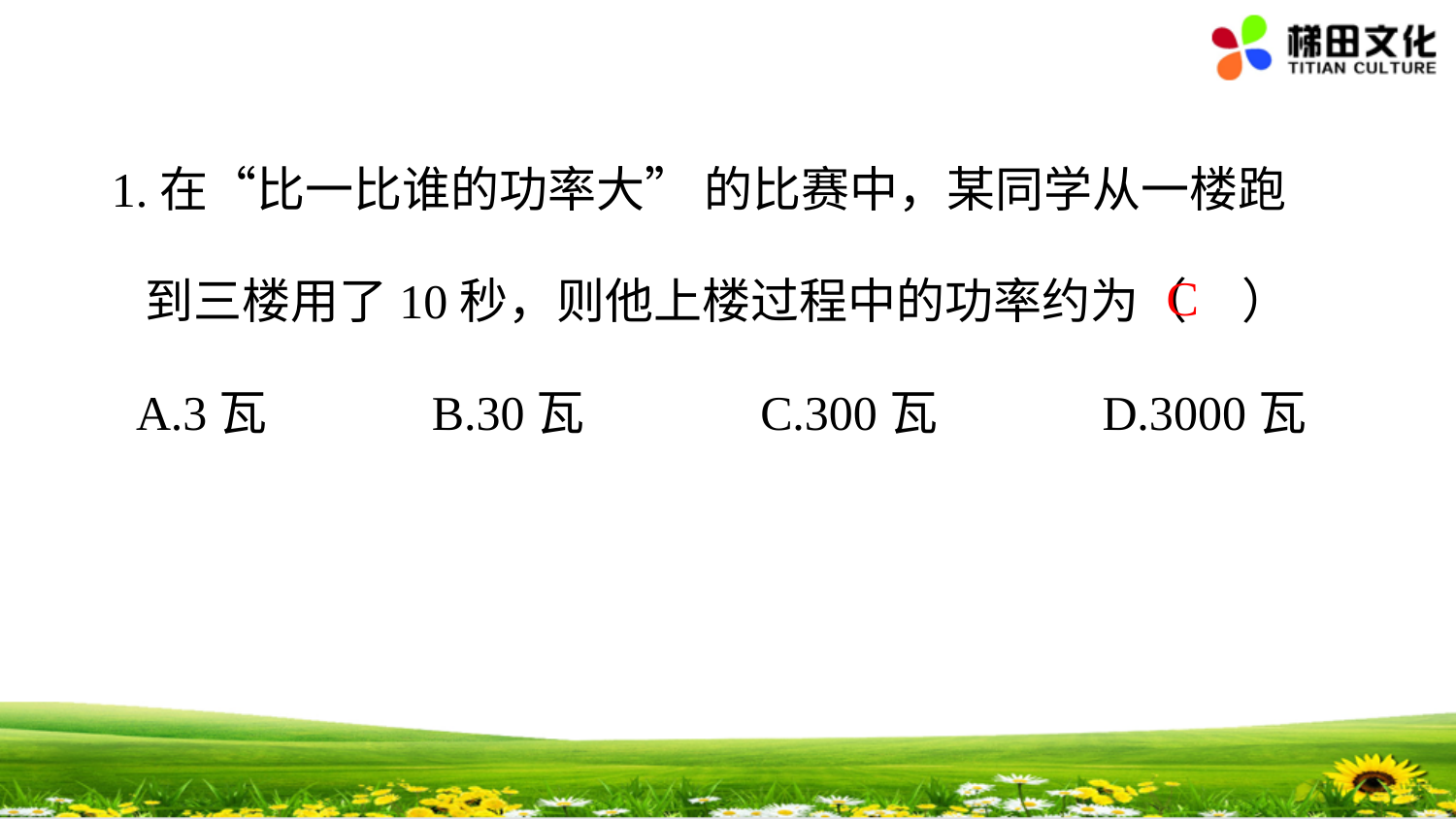

1.在“比一比谁的功率大” 的比赛中，某同学从一楼跑
  到三楼用了10秒，则他上楼过程中的功率约为（     ）
  A.3瓦              B.30瓦               C.300瓦              D.3000瓦
C